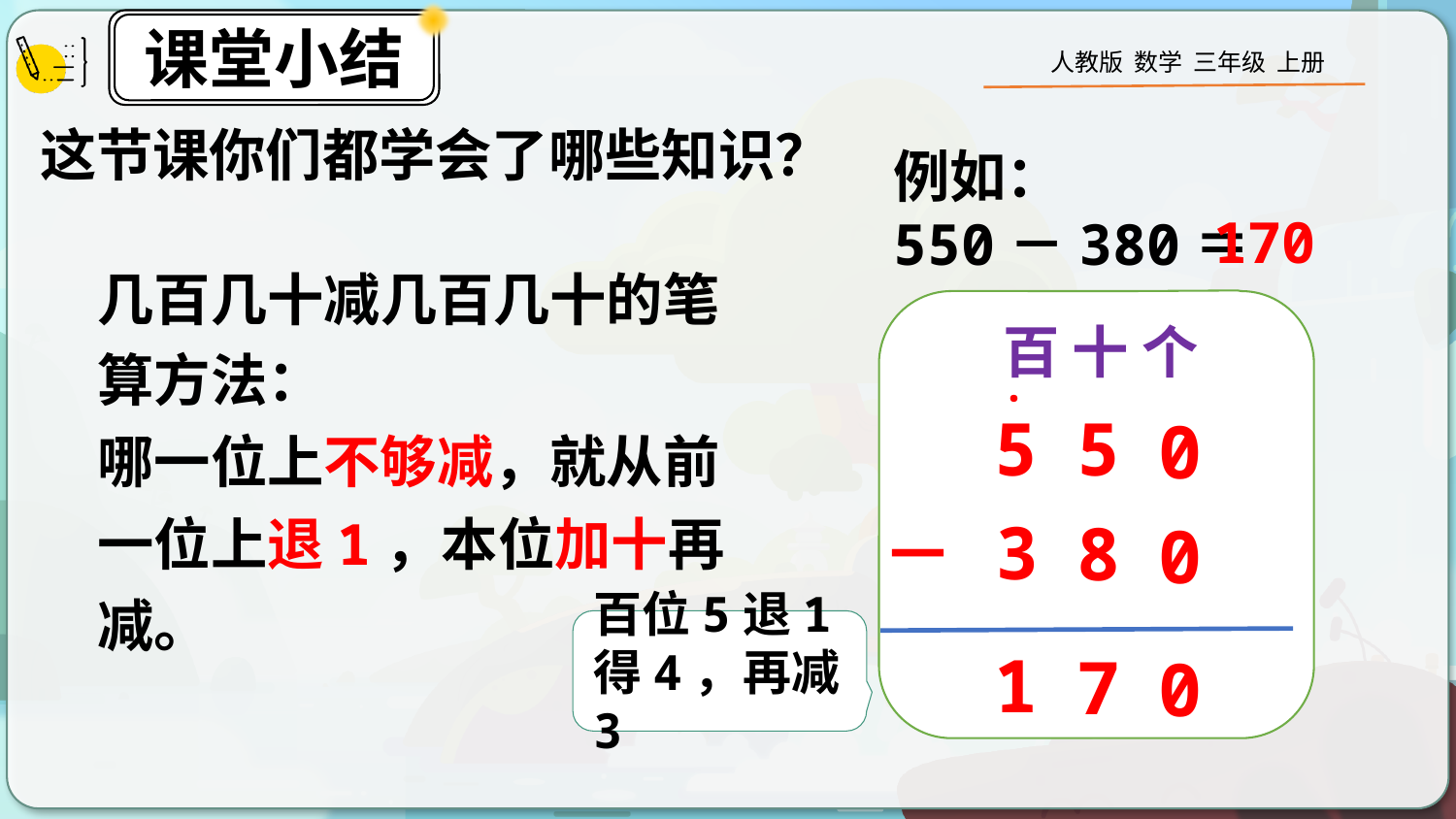

这节课你们都学会了哪些知识？
例如：
550－380＝
170
几百几十减几百几十的笔算方法：
哪一位上不够减，就从前一位上退1，本位加十再减。

百 十 个
·
5
5
0
3
－
8
0
百位5退1得4，再减3
1
7
0